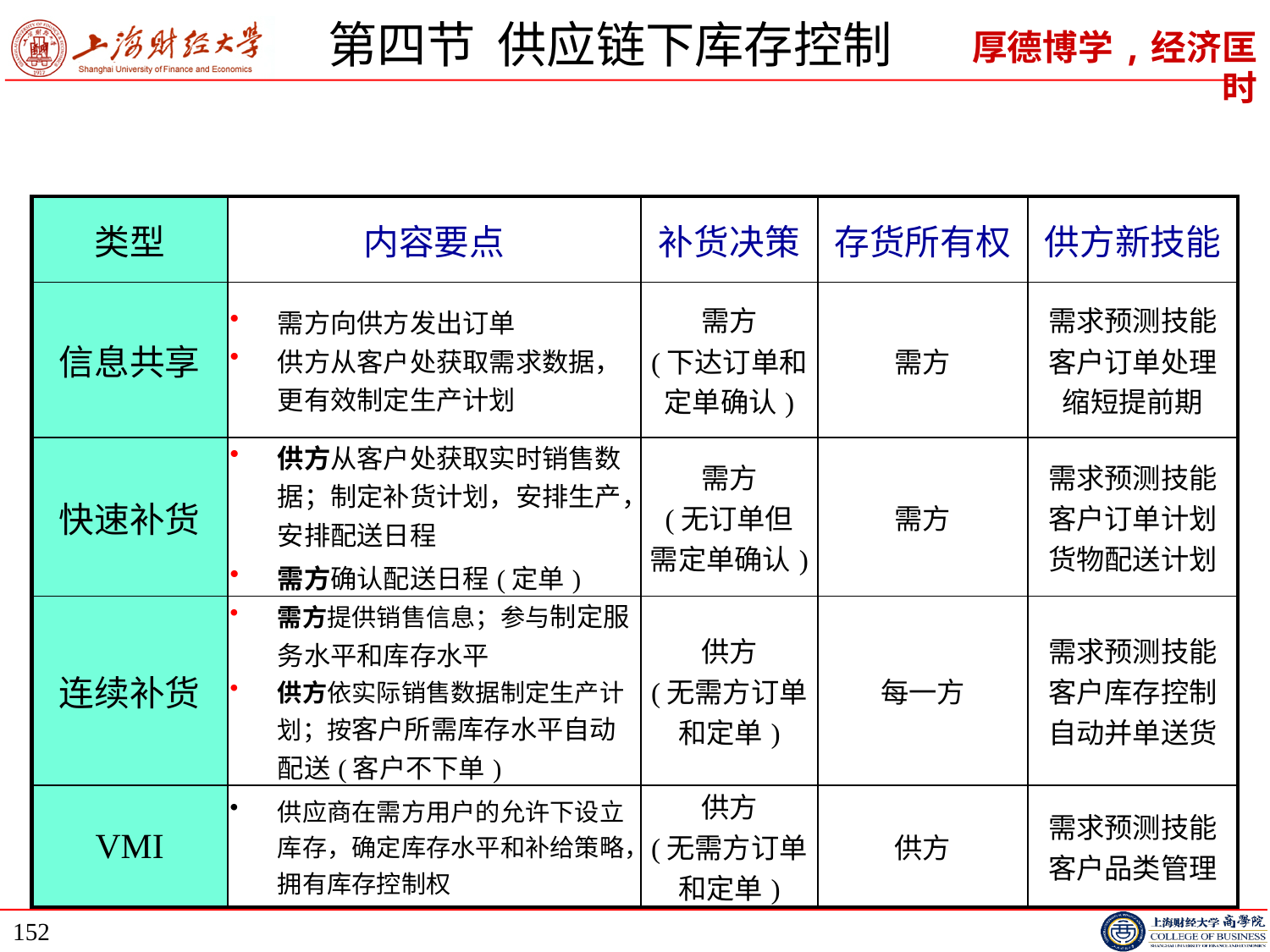

# 第四节  供应链下库存控制
| 类型 | 内容要点 | 补货决策 | 存货所有权 | 供方新技能 |
| --- | --- | --- | --- | --- |
| 信息共享 | 需方向供方发出订单 供方从客户处获取需求数据，更有效制定生产计划 | 需方 (下达订单和 定单确认) | 需方 | 需求预测技能 客户订单处理 缩短提前期 |
| 快速补货 | 供方从客户处获取实时销售数据；制定补货计划，安排生产，安排配送日程 需方确认配送日程(定单) | 需方 (无订单但 需定单确认) | 需方 | 需求预测技能 客户订单计划 货物配送计划 |
| 连续补货 | 需方提供销售信息；参与制定服务水平和库存水平 供方依实际销售数据制定生产计划；按客户所需库存水平自动配送(客户不下单) | 供方 (无需方订单 和定单) | 每一方 | 需求预测技能 客户库存控制 自动并单送货 |
| VMI | 供应商在需方用户的允许下设立库存，确定库存水平和补给策略，拥有库存控制权 | 供方 (无需方订单 和定单) | 供方 | 需求预测技能 客户品类管理 |
152